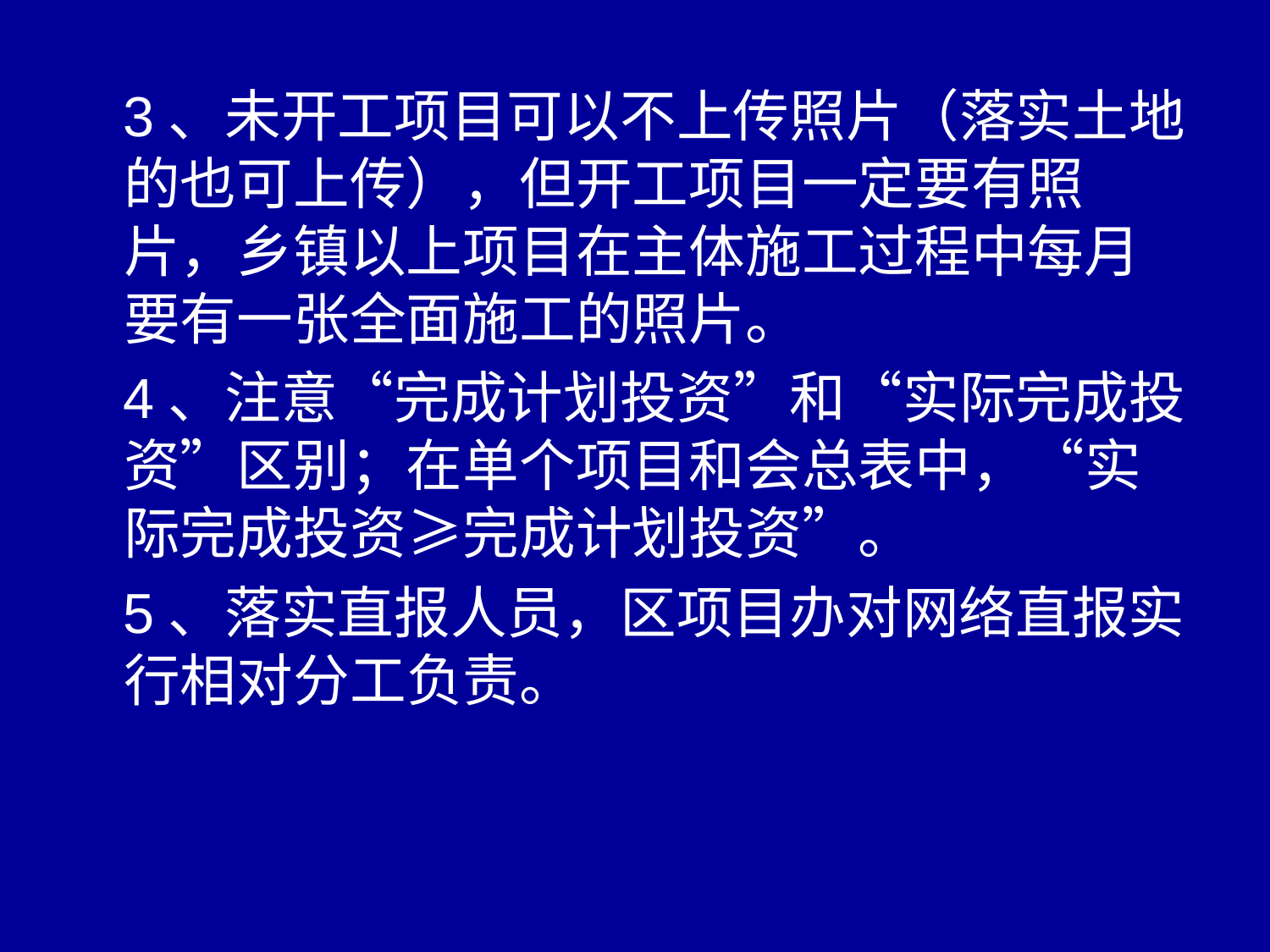

3、未开工项目可以不上传照片（落实土地的也可上传），但开工项目一定要有照片，乡镇以上项目在主体施工过程中每月要有一张全面施工的照片。
   4、注意“完成计划投资”和“实际完成投资”区别；在单个项目和会总表中，“实际完成投资≥完成计划投资”。
   5、落实直报人员，区项目办对网络直报实行相对分工负责。